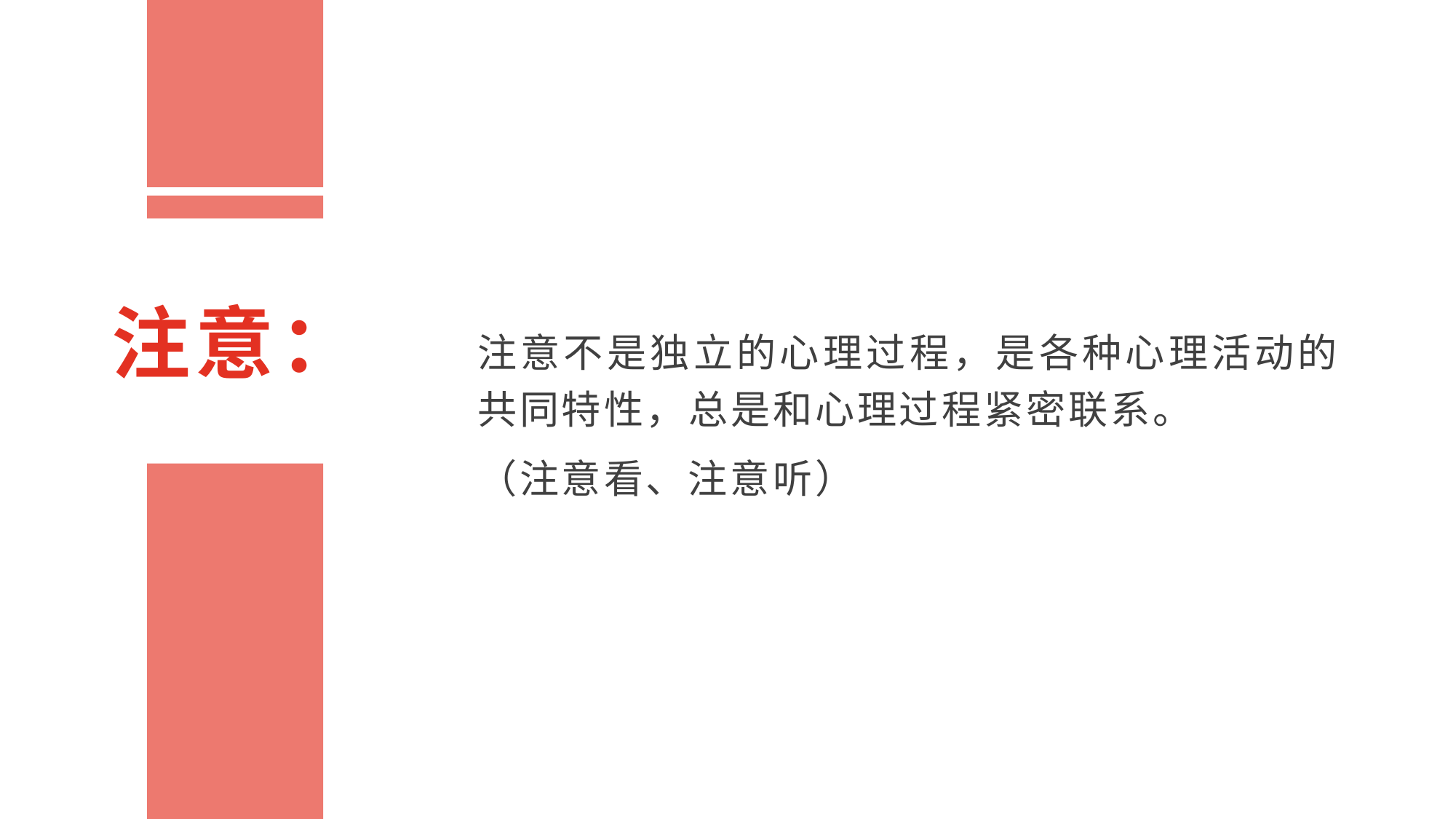

注意不是独立的心理过程，是各种心理活动的共同特性，总是和心理过程紧密联系。
（注意看、注意听）

注意：